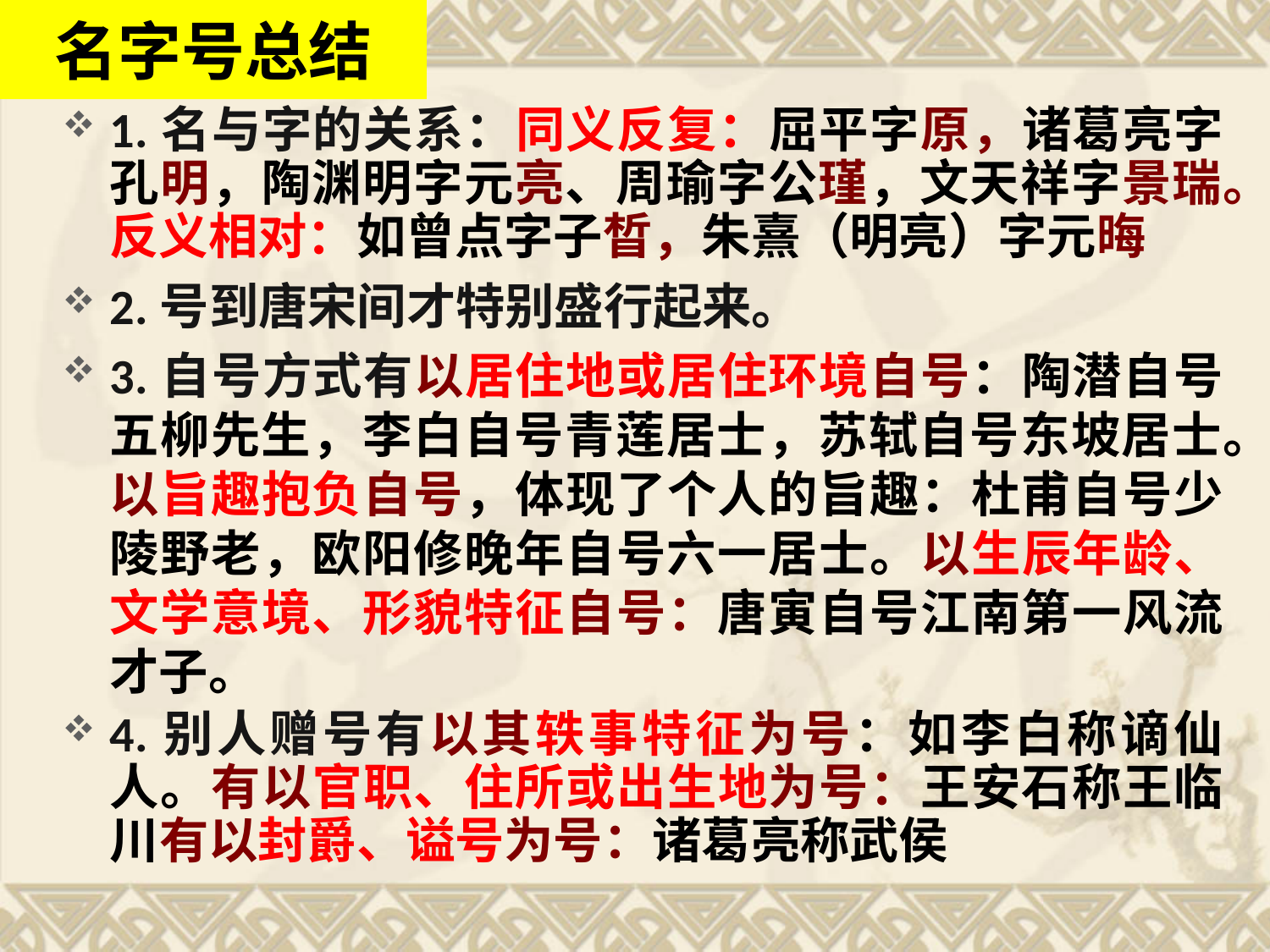

名字号总结
1.名与字的关系：同义反复：屈平字原，诸葛亮字孔明，陶渊明字元亮、周瑜字公瑾，文天祥字景瑞。反义相对：如曾点字子晳，朱熹（明亮）字元晦
2.号到唐宋间才特别盛行起来。
3.自号方式有以居住地或居住环境自号：陶潜自号五柳先生，李白自号青莲居士，苏轼自号东坡居士。以旨趣抱负自号，体现了个人的旨趣：杜甫自号少陵野老，欧阳修晚年自号六一居士。以生辰年龄、文学意境、形貌特征自号：唐寅自号江南第一风流才子。
4.别人赠号有以其轶事特征为号：如李白称谪仙人。有以官职、住所或出生地为号：王安石称王临川有以封爵、谥号为号：诸葛亮称武侯